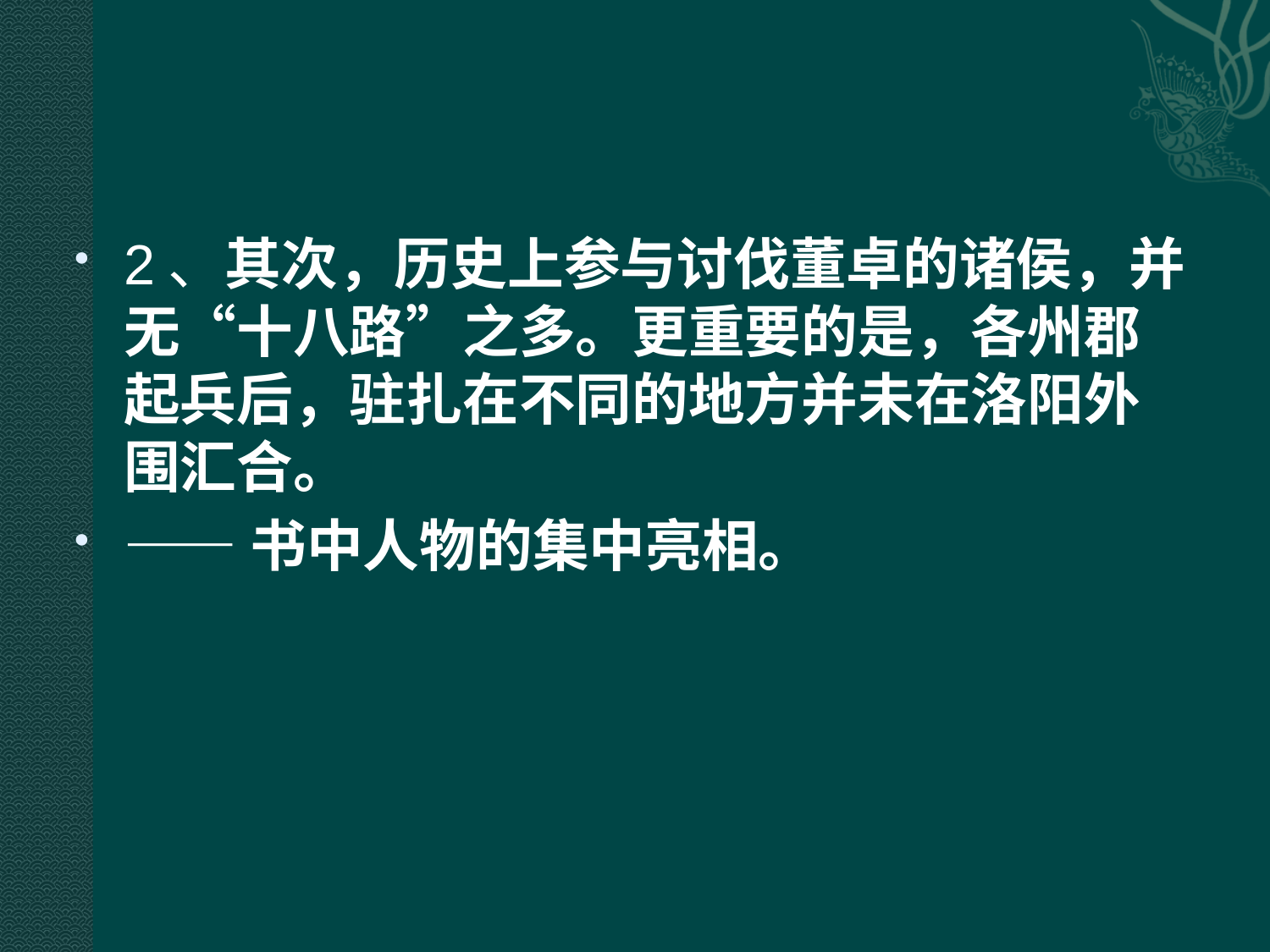

#
2、其次，历史上参与讨伐董卓的诸侯，并无“十八路”之多。更重要的是，各州郡起兵后，驻扎在不同的地方并未在洛阳外围汇合。
——书中人物的集中亮相。